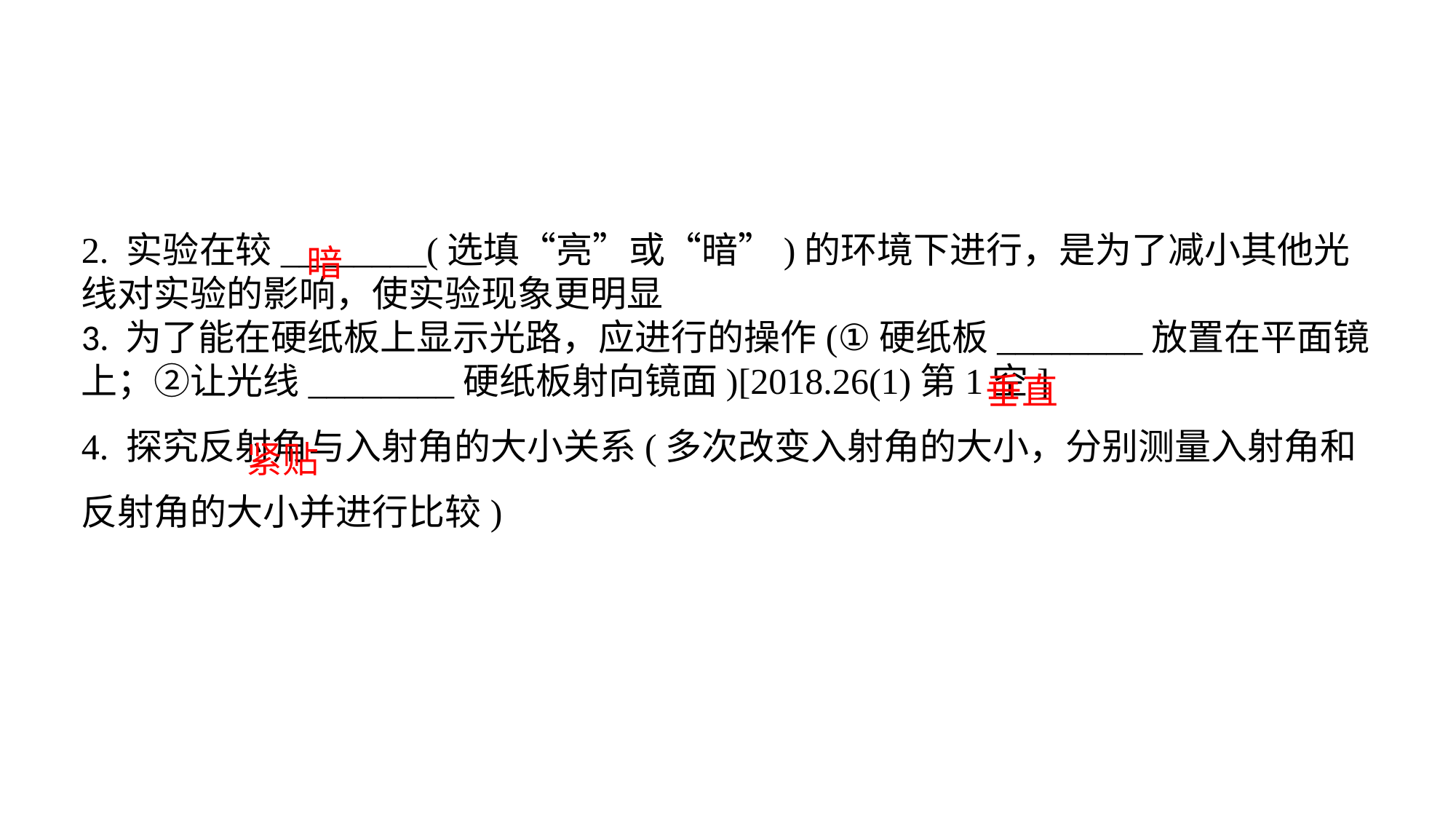

2. 实验在较________(选填“亮”或“暗”)的环境下进行，是为了减小其他光线对实验的影响，使实验现象更明显3. 为了能在硬纸板上显示光路，应进行的操作(①硬纸板________放置在平面镜上；②让光线________硬纸板射向镜面)[2018.26(1)第1空]4. 探究反射角与入射角的大小关系(多次改变入射角的大小，分别测量入射角和反射角的大小并进行比较)

暗
垂直
紧贴